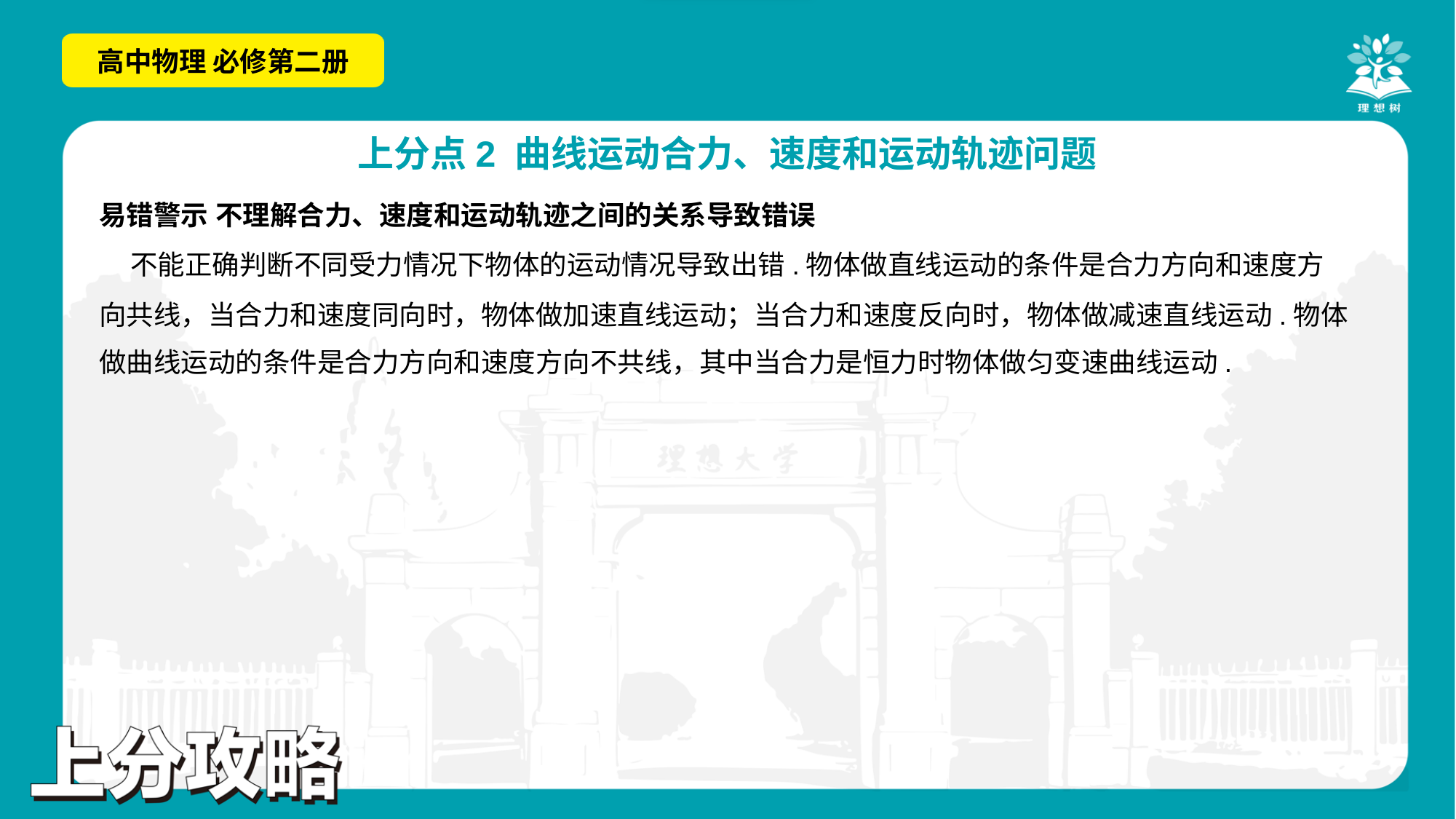

易错警示 不理解合力、速度和运动轨迹之间的关系导致错误
    不能正确判断不同受力情况下物体的运动情况导致出错.物体做直线运动的条件是合力方向和速度方
向共线，当合力和速度同向时，物体做加速直线运动；当合力和速度反向时，物体做减速直线运动.物体
做曲线运动的条件是合力方向和速度方向不共线，其中当合力是恒力时物体做匀变速曲线运动.